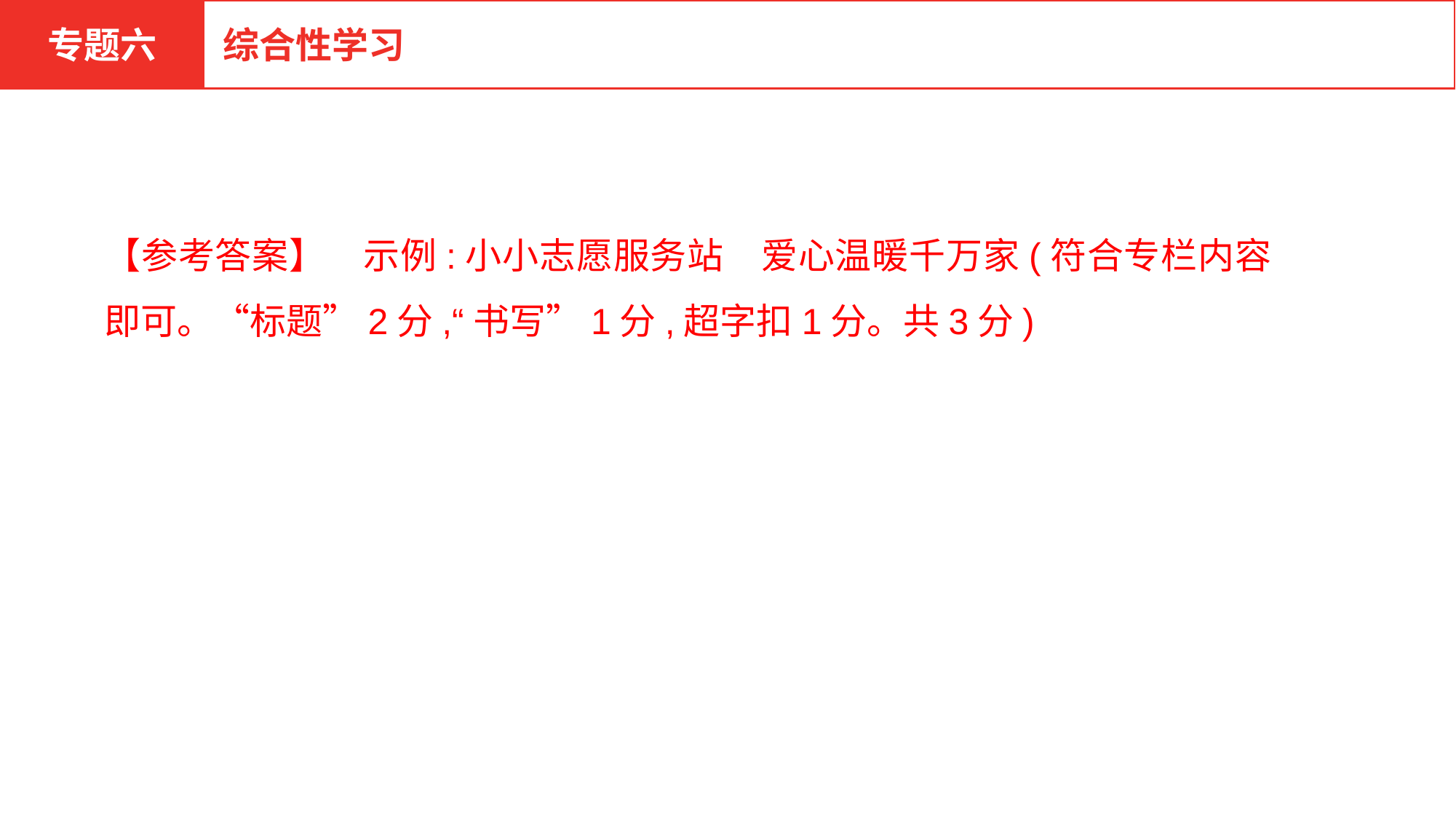

专题六
综合性学习
【参考答案】　示例:小小志愿服务站　爱心温暖千万家(符合专栏内容即可。“标题”2分,“书写”1分,超字扣1分。共3分)